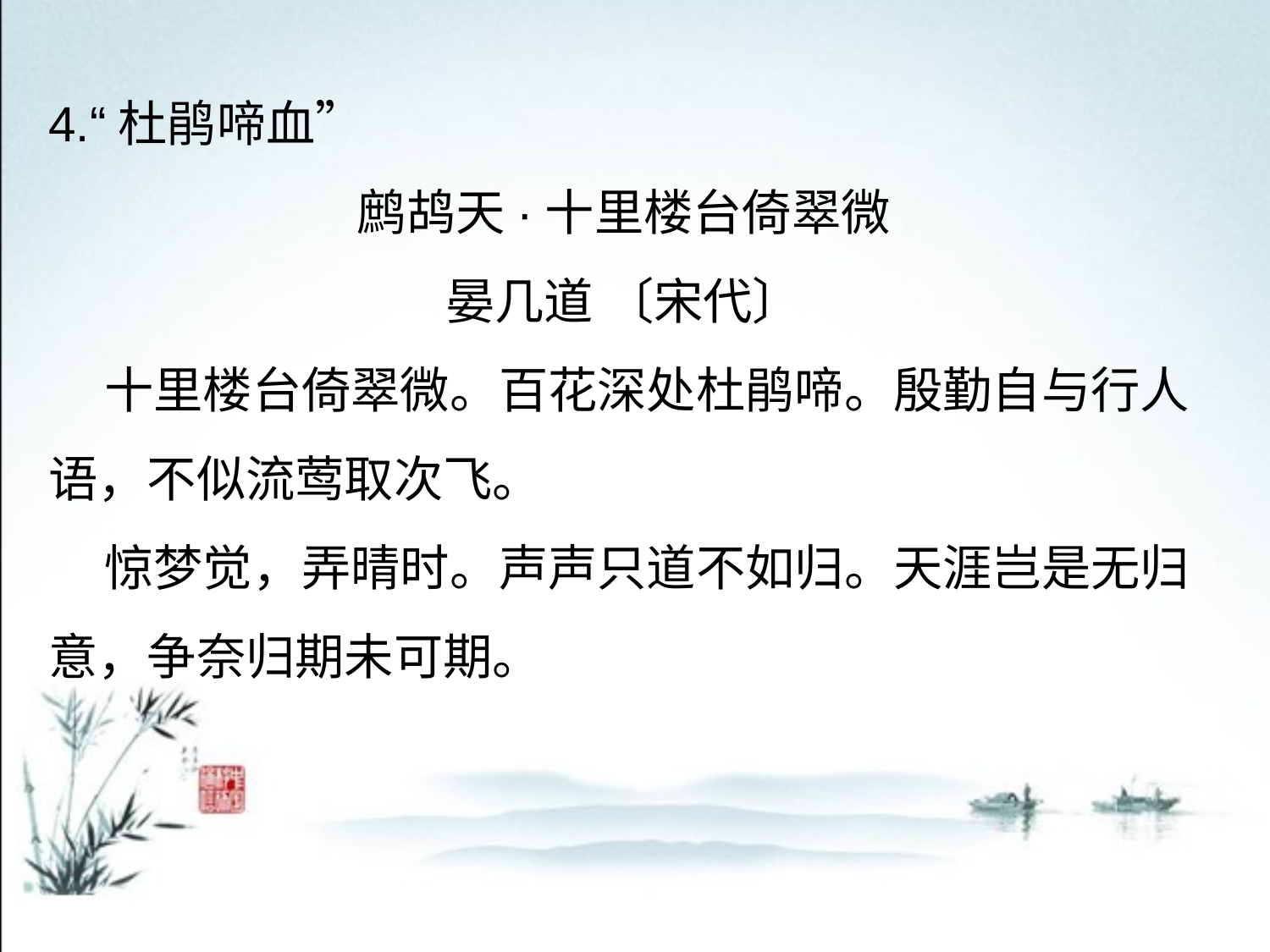

4.“杜鹃啼血”
鹧鸪天·十里楼台倚翠微
晏几道 〔宋代〕
    十里楼台倚翠微。百花深处杜鹃啼。殷勤自与行人语，不似流莺取次飞。
    惊梦觉，弄晴时。声声只道不如归。天涯岂是无归意，争奈归期未可期。